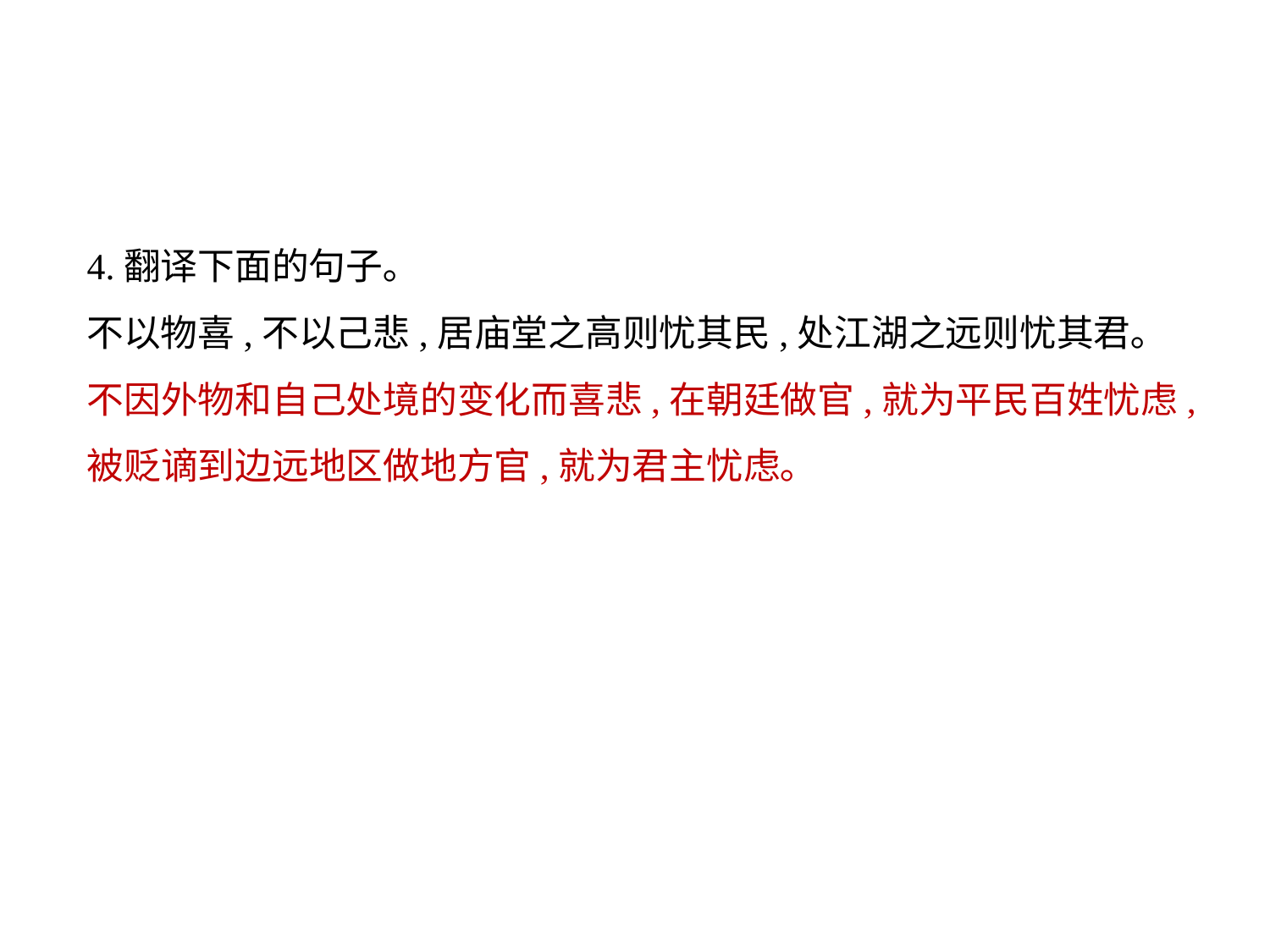

4.翻译下面的句子｡
不以物喜,不以己悲,居庙堂之高则忧其民,处江湖之远则忧其君｡
不因外物和自己处境的变化而喜悲,在朝廷做官,就为平民百姓忧虑,被贬谪到边远地区做地方官,就为君主忧虑｡